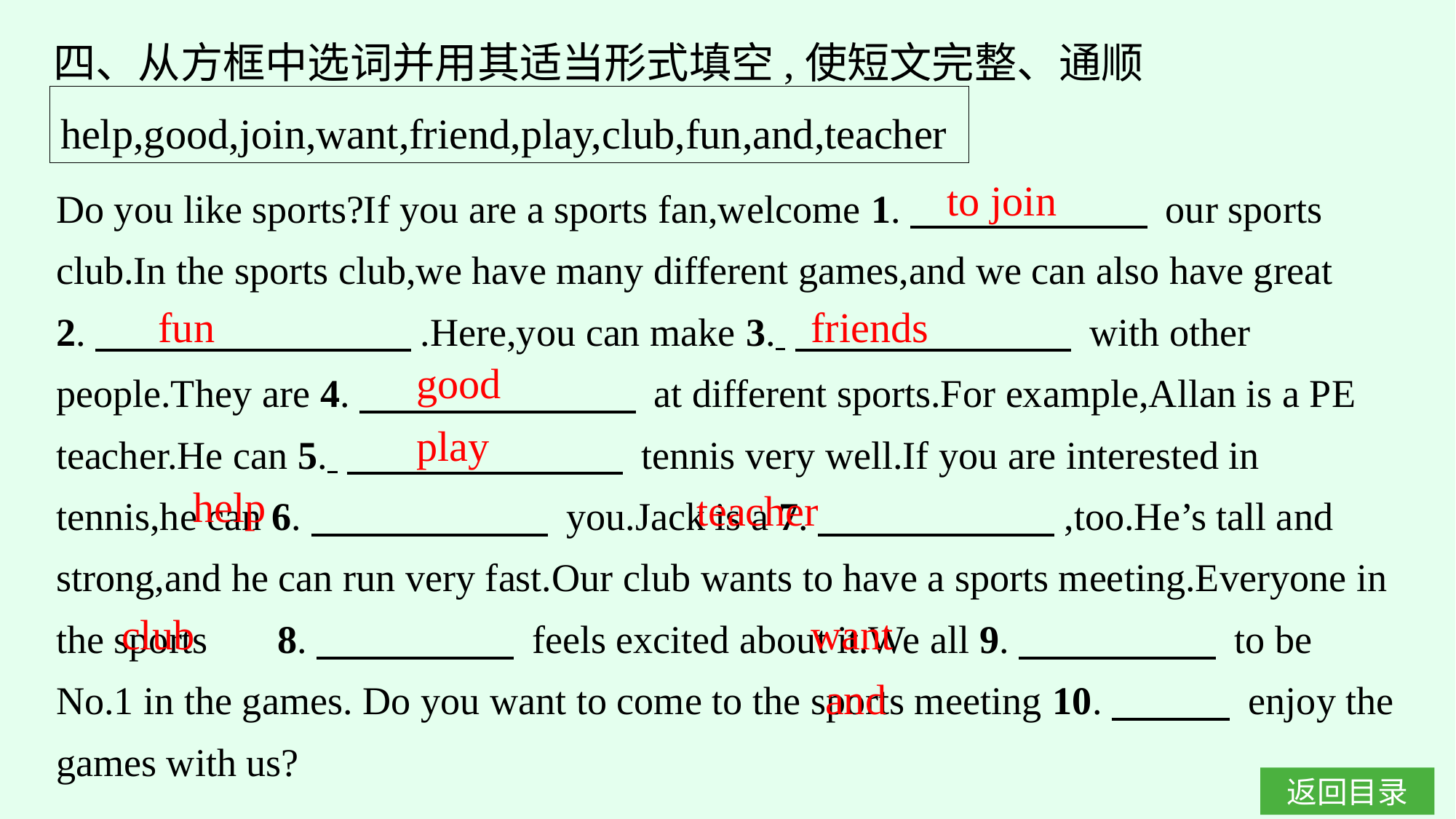

四、从方框中选词并用其适当形式填空,使短文完整、通顺
help,good,join,want,friend,play,club,fun,and,teacher
to join
Do you like sports?If you are a sports fan,welcome 1.　　　　　　 our sports club.In the sports club,we have many different games,and we can also have great 2.　　　　　　　　.Here,you can make 3. 　　　　　　　 with other people.They are 4.　　　　　　　 at different sports.For example,Allan is a PE teacher.He can 5. 　　　　　　　 tennis very well.If you are interested in tennis,he can 6.　　　　　　 you.Jack is a 7.　　　　　　,too.He’s tall and strong,and he can run very fast.Our club wants to have a sports meeting.Everyone in the sports       8.　　　　　 feels excited about it.We all 9.　　　　　 to be No.1 in the games. Do you want to come to the sports meeting 10.　　　 enjoy the games with us?
fun
friends
good
play
help
teacher
club
want
and